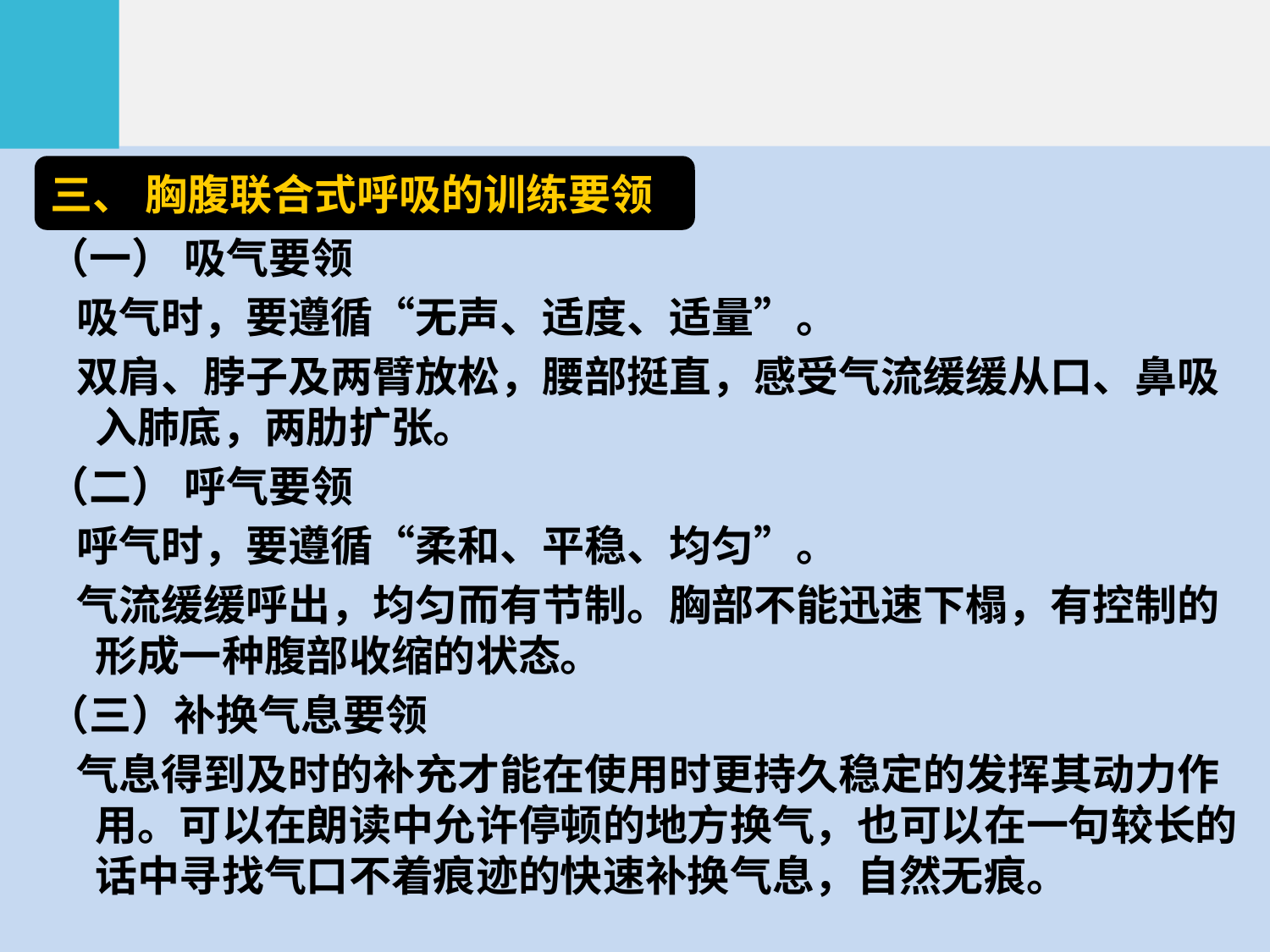

三、 胸腹联合式呼吸的训练要领

（一） 吸气要领
  吸气时，要遵循“无声、适度、适量”。
  双肩、脖子及两臂放松，腰部挺直，感受气流缓缓从口、鼻吸入肺底，两肋扩张。
（二） 呼气要领
  呼气时，要遵循“柔和、平稳、均匀”。
  气流缓缓呼出，均匀而有节制。胸部不能迅速下榻，有控制的形成一种腹部收缩的状态。
（三）补换气息要领
  气息得到及时的补充才能在使用时更持久稳定的发挥其动力作用。可以在朗读中允许停顿的地方换气，也可以在一句较长的话中寻找气口不着痕迹的快速补换气息，自然无痕。